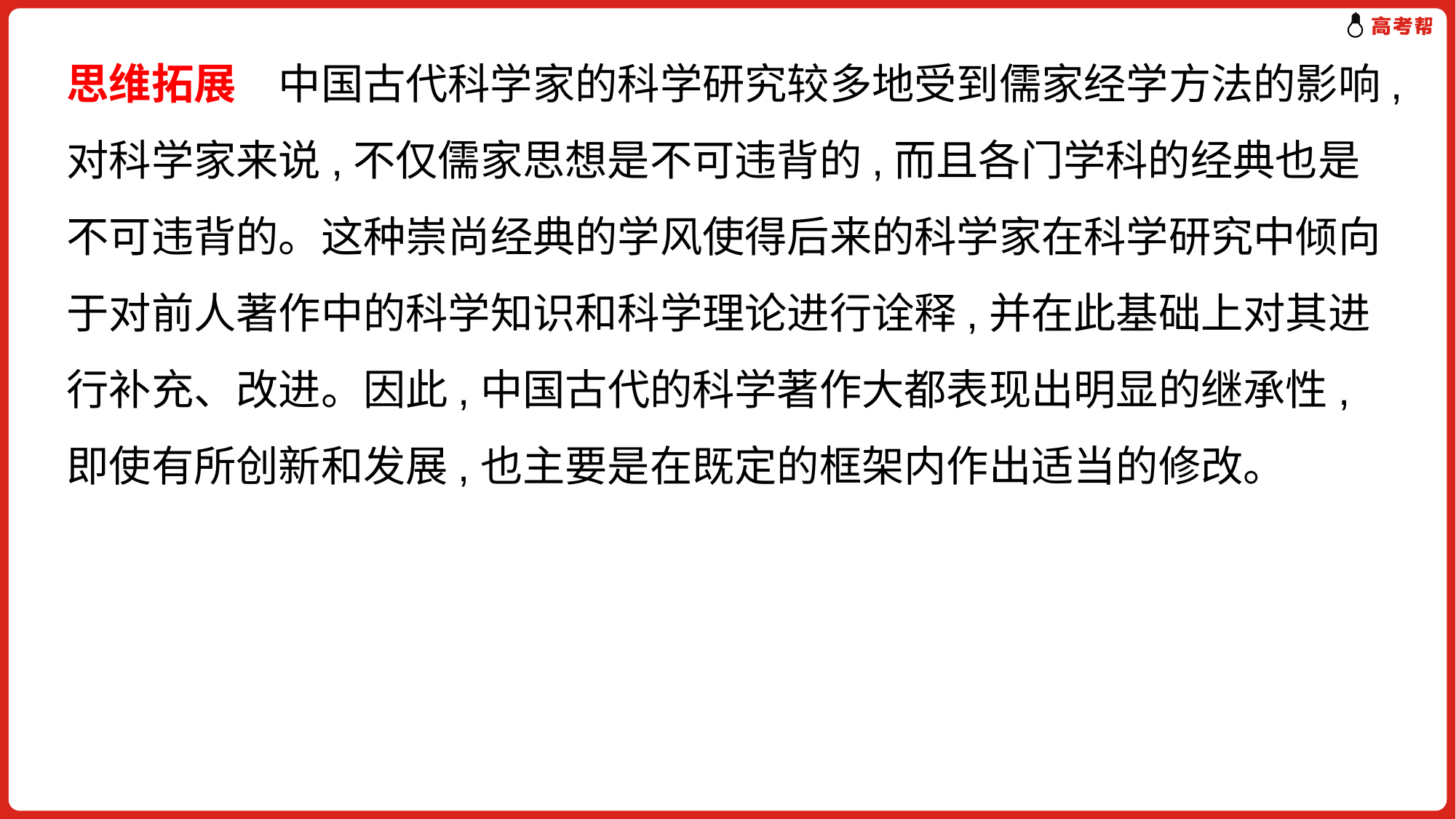

思维拓展　中国古代科学家的科学研究较多地受到儒家经学方法的影响,对科学家来说,不仅儒家思想是不可违背的,而且各门学科的经典也是不可违背的。这种崇尚经典的学风使得后来的科学家在科学研究中倾向于对前人著作中的科学知识和科学理论进行诠释,并在此基础上对其进行补充、改进。因此,中国古代的科学著作大都表现出明显的继承性,即使有所创新和发展,也主要是在既定的框架内作出适当的修改。